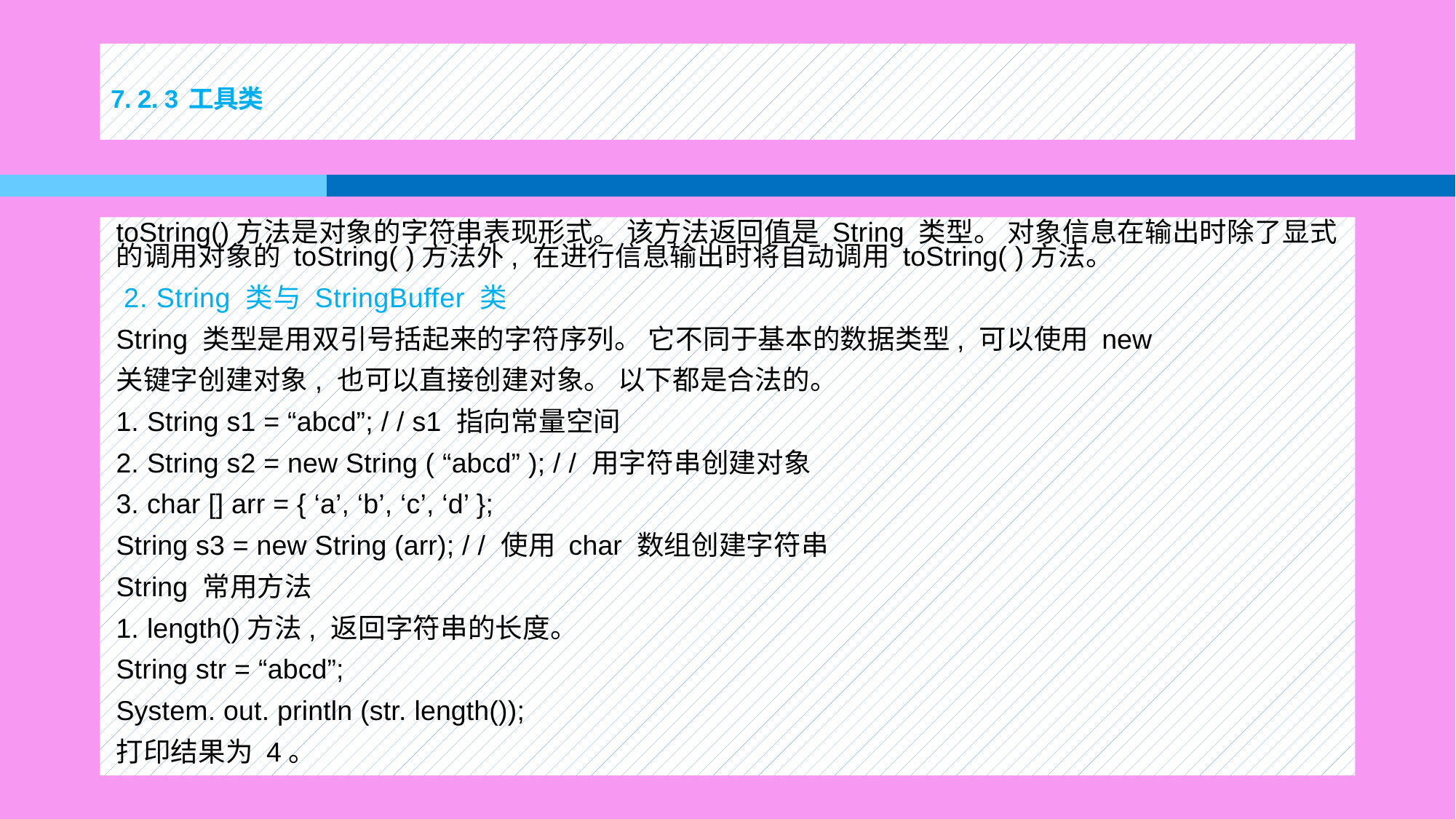

# 7. 2. 3 工具类
toString()方法是对象的字符串表现形式。 该方法返回值是 String 类型。 对象信息在输出时除了显式的调用对象的 toString( )方法外, 在进行信息输出时将自动调用 toString( )方法。
 2. String 类与 StringBuffer 类
String 类型是用双引号括起来的字符序列。 它不同于基本的数据类型, 可以使用 new
关键字创建对象, 也可以直接创建对象。 以下都是合法的。
1. String s1 = “abcd”; / / s1 指向常量空间
2. String s2 = new String ( “abcd” ); / / 用字符串创建对象
3. char [] arr = { ‘a’, ‘b’, ‘c’, ‘d’ };
String s3 = new String (arr); / / 使用 char 数组创建字符串
String 常用方法
1. length()方法, 返回字符串的长度。
String str = “abcd”;
System. out. println (str. length());
打印结果为 4。